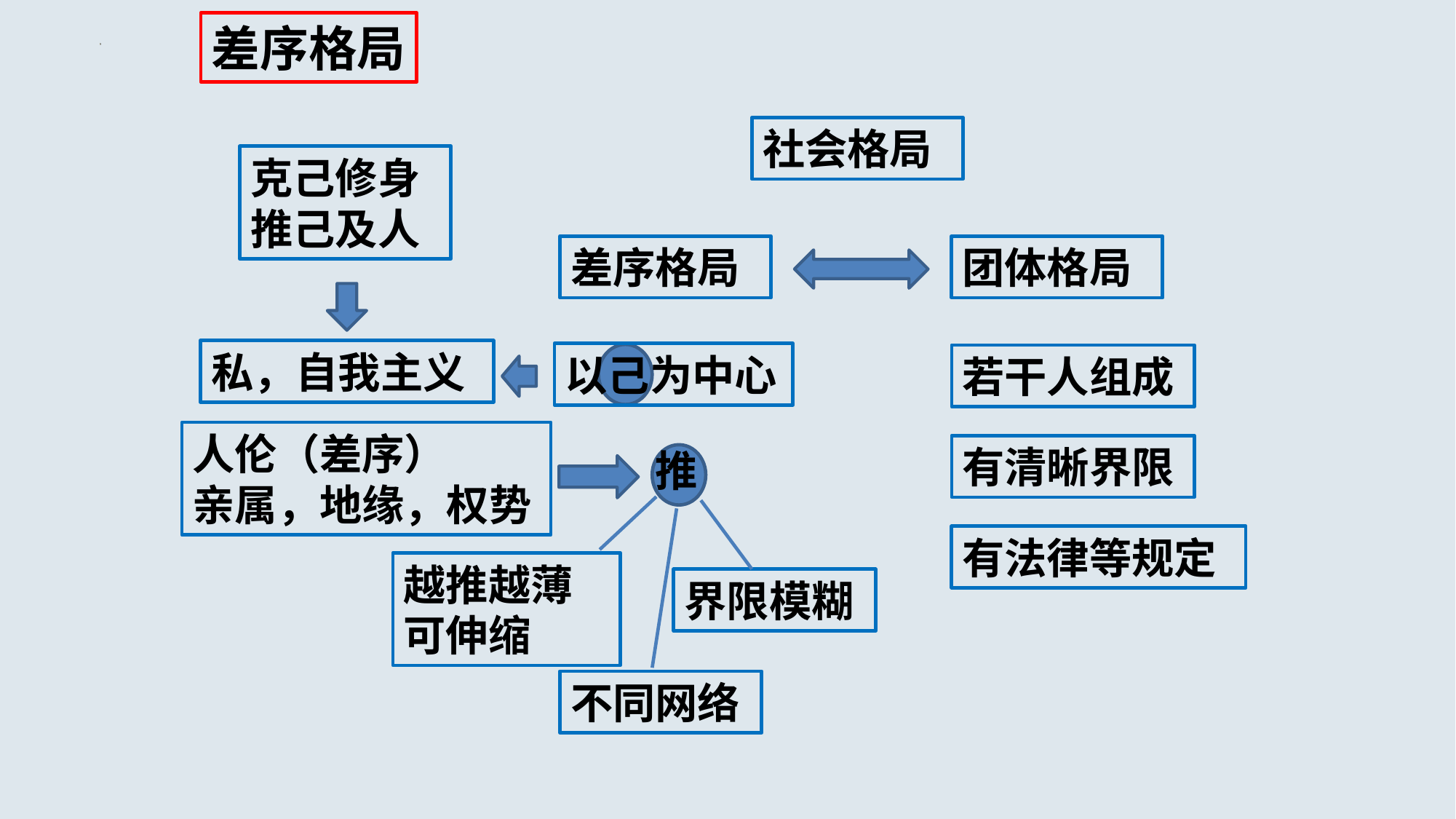

差序格局
社会格局
克己修身
推己及人
差序格局
团体格局

私，自我主义
以己为中心

若干人组成

人伦（差序）
亲属，地缘，权势
有清晰界限
推

有法律等规定
越推越薄
可伸缩
界限模糊
不同网络